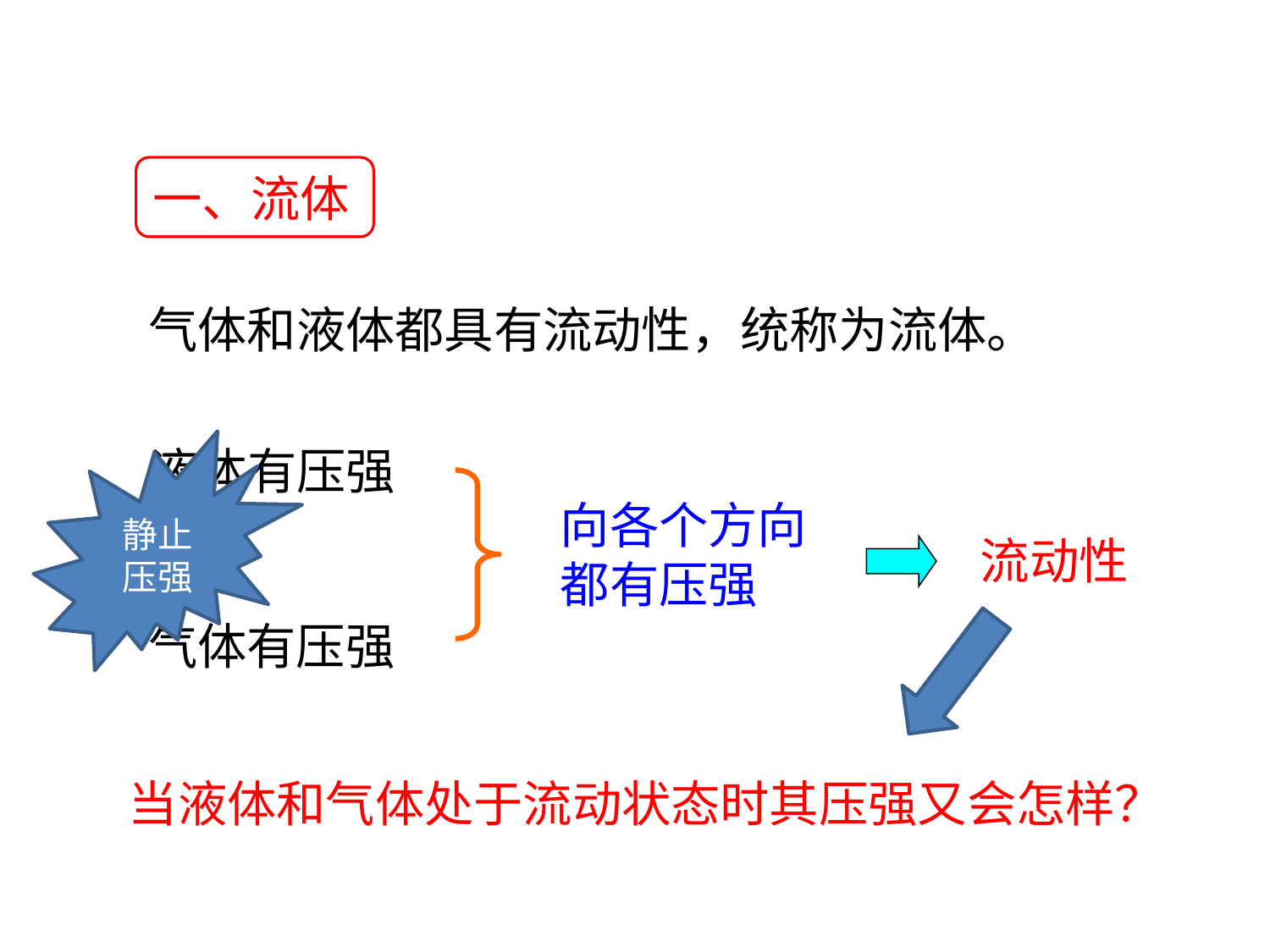

一、流体
气体和液体都具有流动性，统称为流体。
液体有压强
静止压强

向各个方向都有压强
流动性

气体有压强

当液体和气体处于流动状态时其压强又会怎样？